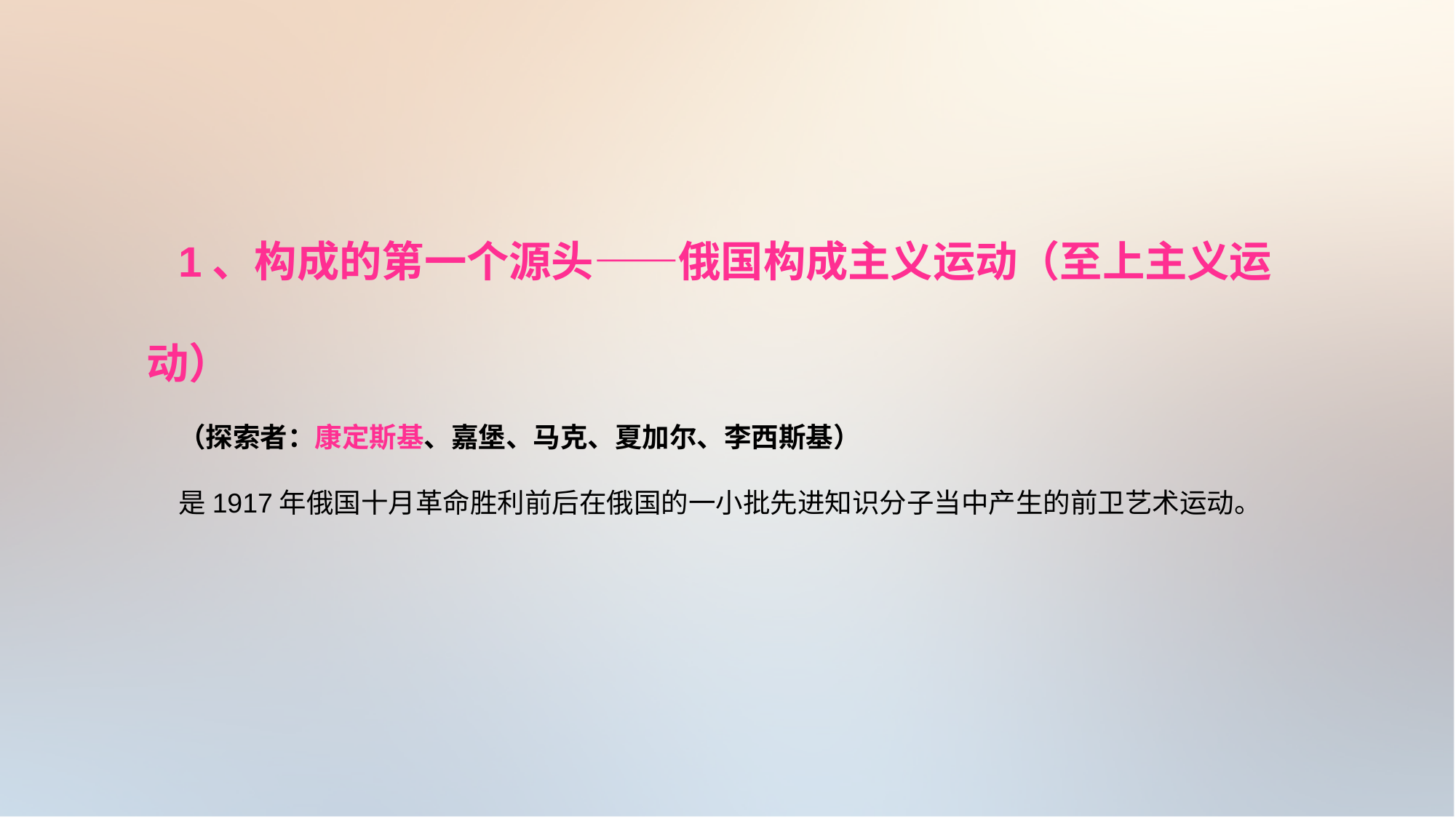

1、构成的第一个源头——俄国构成主义运动（至上主义运动）
（探索者：康定斯基、嘉堡、马克、夏加尔、李西斯基）
是1917年俄国十月革命胜利前后在俄国的一小批先进知识分子当中产生的前卫艺术运动。